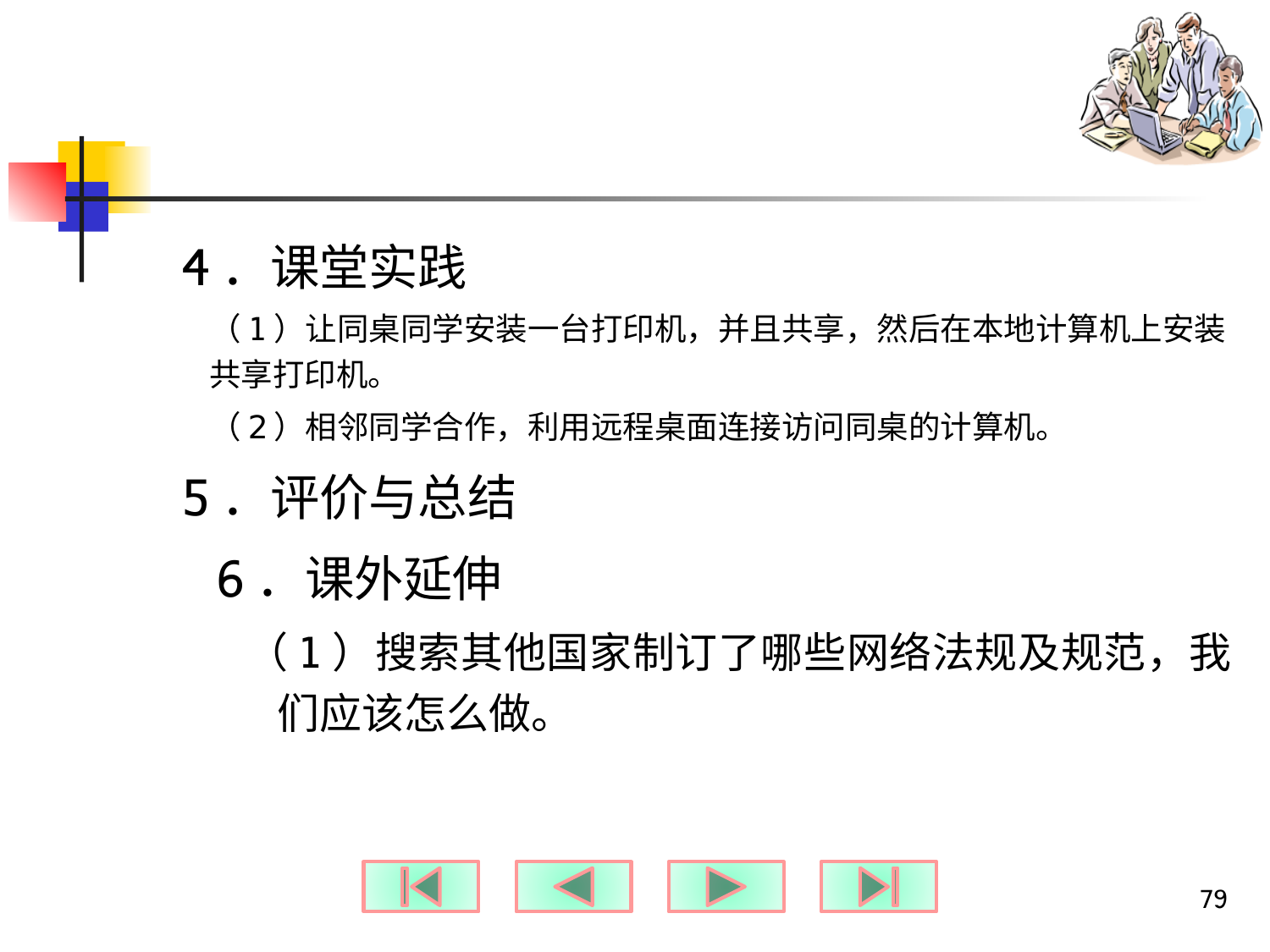

#
4．课堂实践
（1）让同桌同学安装一台打印机，并且共享，然后在本地计算机上安装共享打印机。
（2）相邻同学合作，利用远程桌面连接访问同桌的计算机。
5．评价与总结
6．课外延伸
（1）搜索其他国家制订了哪些网络法规及规范，我们应该怎么做。

79